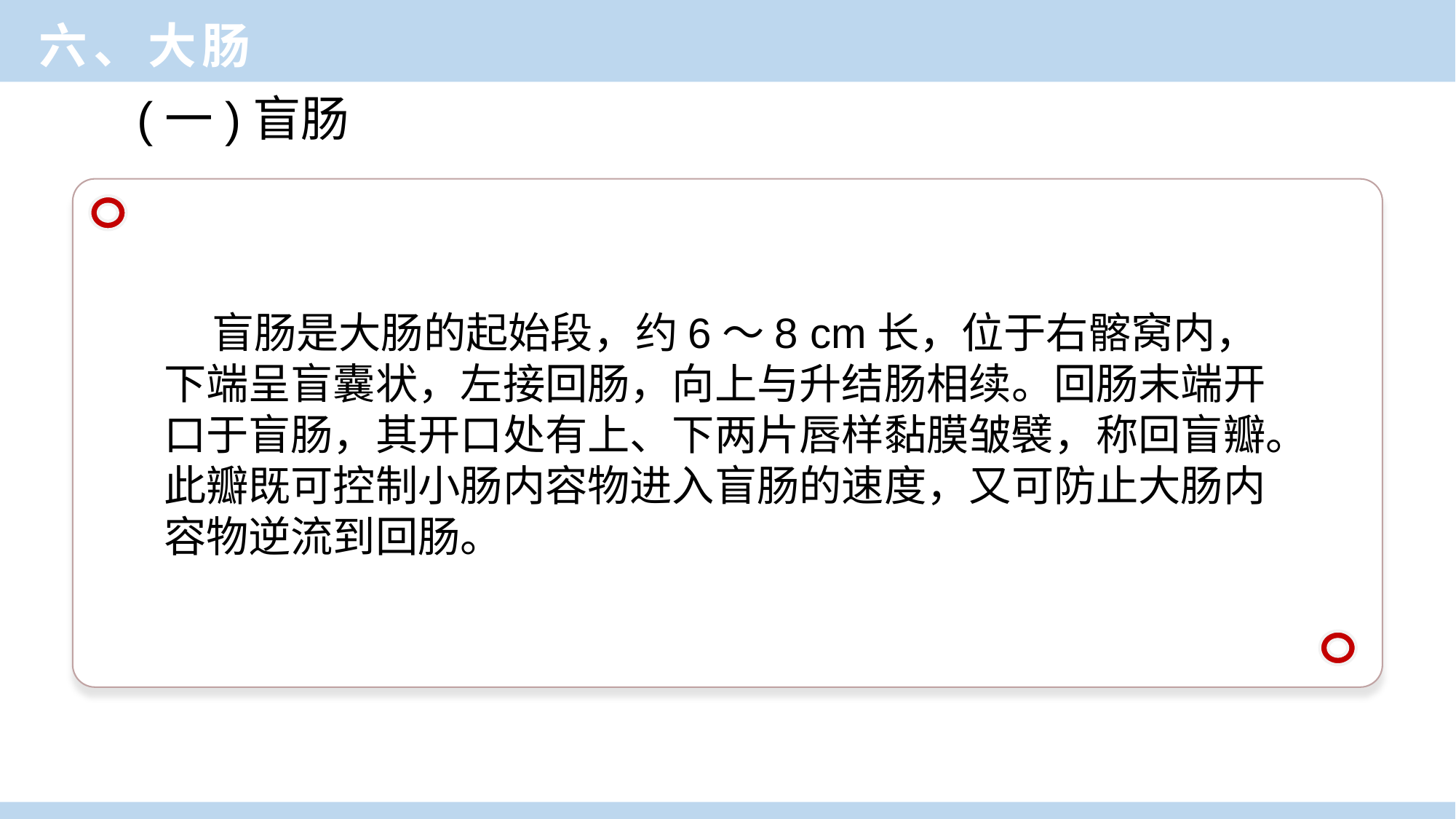

六、大肠
(一)盲肠

    盲肠是大肠的起始段，约6～8 cm长，位于右髂窝内，下端呈盲囊状，左接回肠，向上与升结肠相续。回肠末端开口于盲肠，其开口处有上、下两片唇样黏膜皱襞，称回盲瓣。此瓣既可控制小肠内容物进入盲肠的速度，又可防止大肠内容物逆流到回肠。